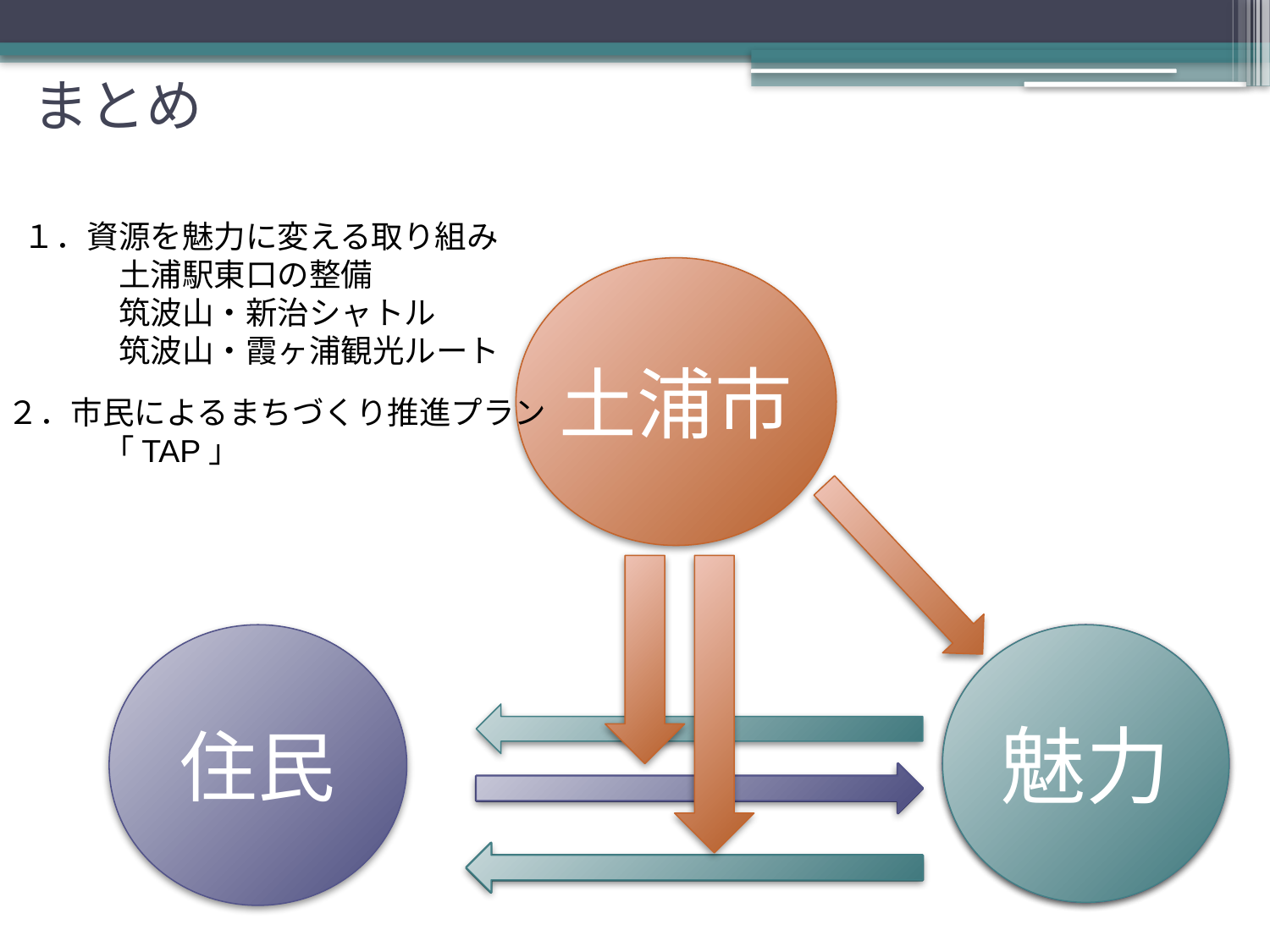

# まとめ
１．資源を魅力に変える取り組み
　　　土浦駅東口の整備
　　　筑波山・新治シャトル
　　　筑波山・霞ヶ浦観光ルート
土浦市
２．市民によるまちづくり推進プラン
　　　「TAP」

住民
資源
魅力